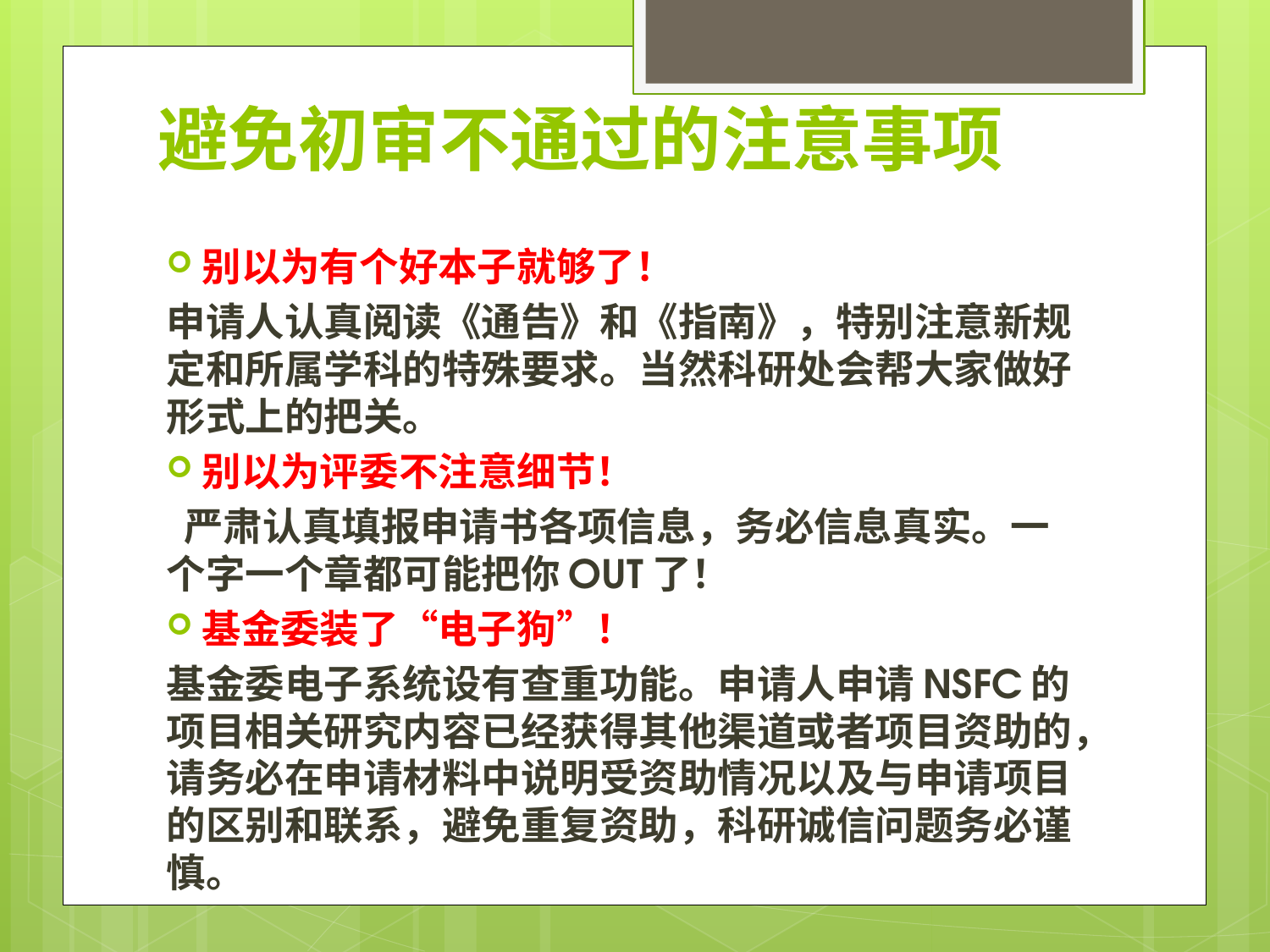

# 避免初审不通过的注意事项
别以为有个好本子就够了！
申请人认真阅读《通告》和《指南》，特别注意新规定和所属学科的特殊要求。当然科研处会帮大家做好形式上的把关。
别以为评委不注意细节！
 严肃认真填报申请书各项信息，务必信息真实。一个字一个章都可能把你OUT了！
基金委装了“电子狗”！
基金委电子系统设有查重功能。申请人申请NSFC的项目相关研究内容已经获得其他渠道或者项目资助的，请务必在申请材料中说明受资助情况以及与申请项目的区别和联系，避免重复资助，科研诚信问题务必谨慎。